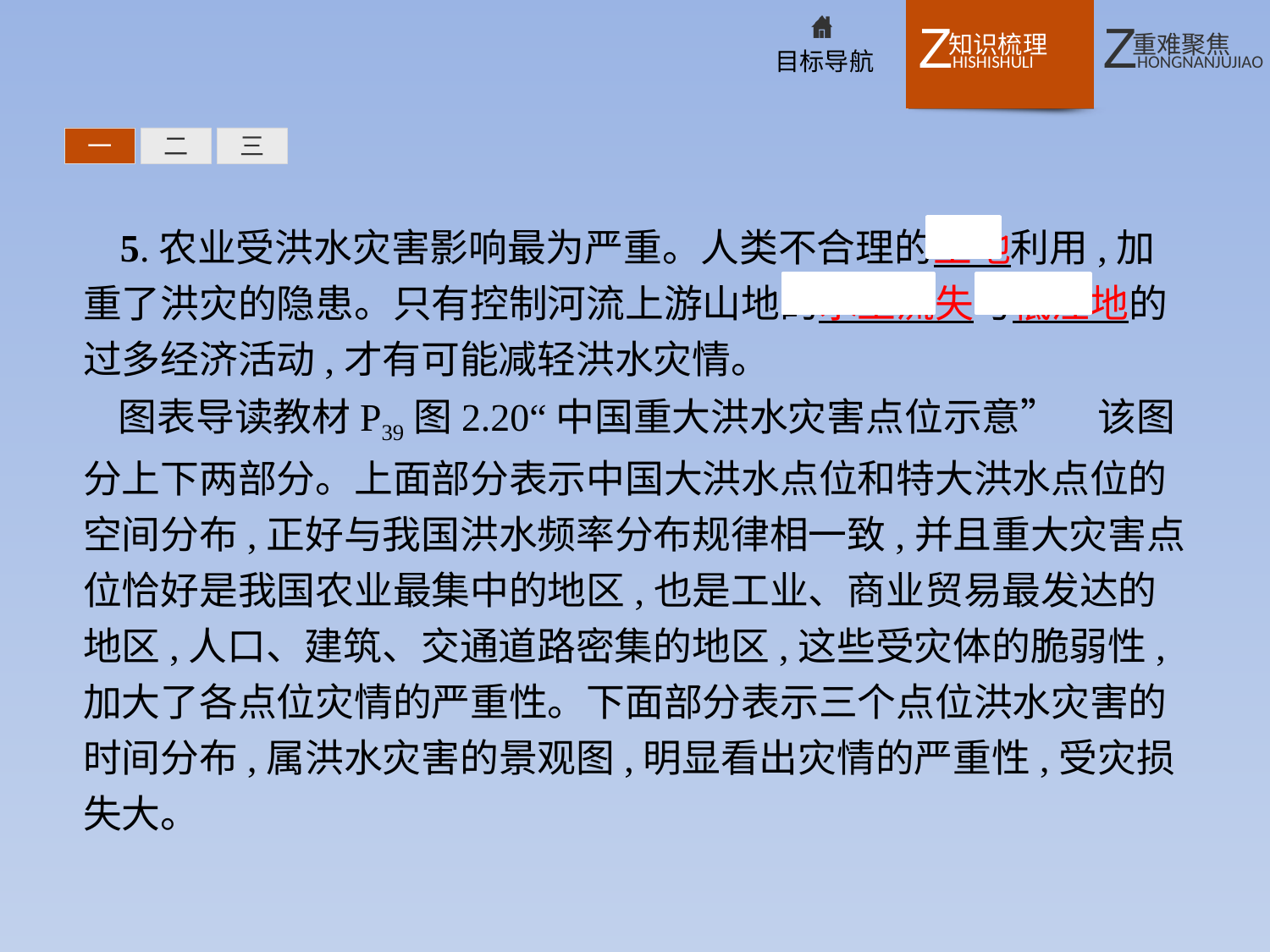

一
二
三
5.农业受洪水灾害影响最为严重。人类不合理的土地利用,加重了洪灾的隐患。只有控制河流上游山地的水土流失与低洼地的过多经济活动,才有可能减轻洪水灾情。
图表导读教材P39图2.20“中国重大洪水灾害点位示意”　该图分上下两部分。上面部分表示中国大洪水点位和特大洪水点位的空间分布,正好与我国洪水频率分布规律相一致,并且重大灾害点位恰好是我国农业最集中的地区,也是工业、商业贸易最发达的地区,人口、建筑、交通道路密集的地区,这些受灾体的脆弱性,加大了各点位灾情的严重性。下面部分表示三个点位洪水灾害的时间分布,属洪水灾害的景观图,明显看出灾情的严重性,受灾损失大。